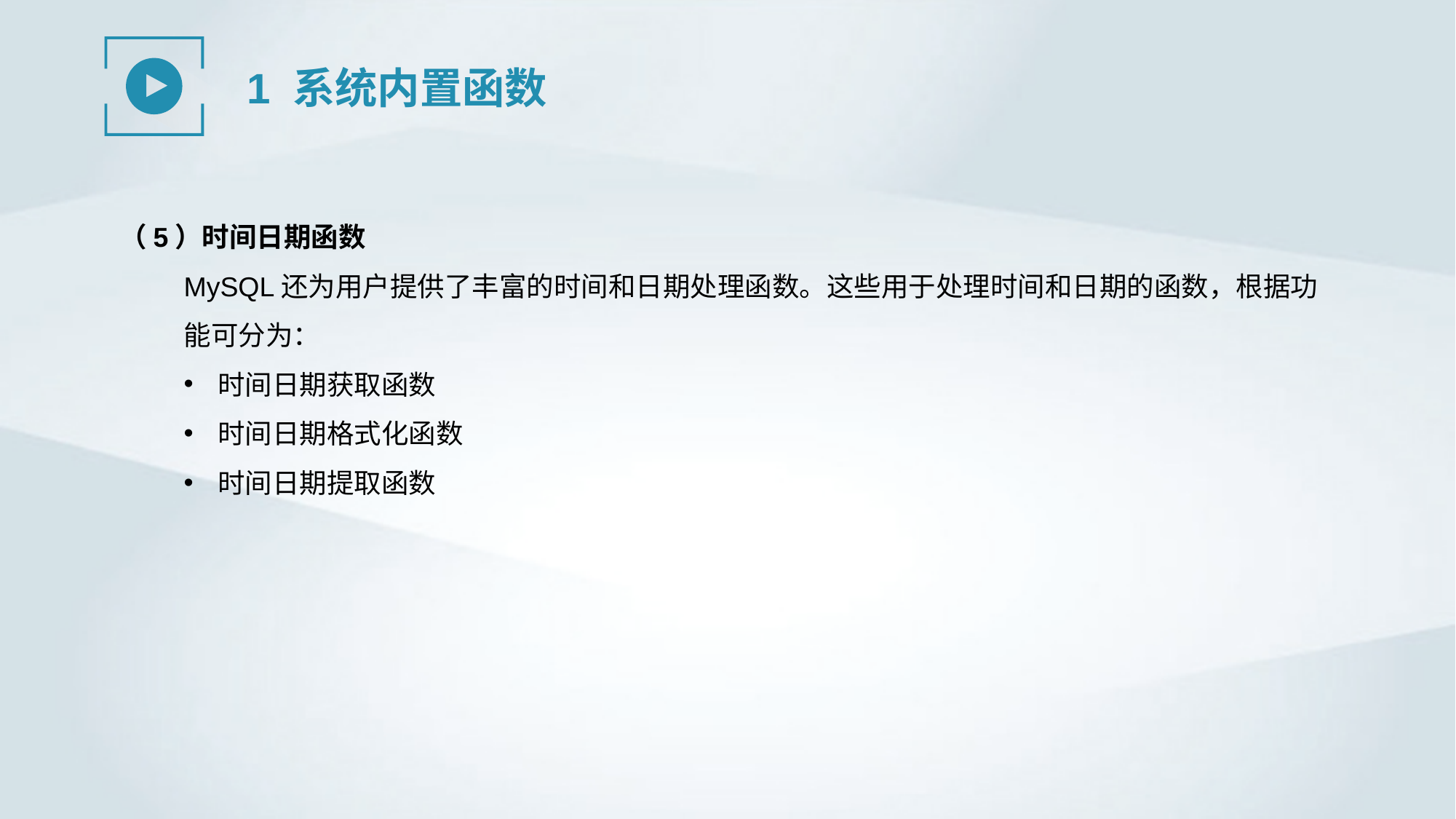

1 系统内置函数
（5）时间日期函数
MySQL还为用户提供了丰富的时间和日期处理函数。这些用于处理时间和日期的函数，根据功能可分为：
时间日期获取函数
时间日期格式化函数
时间日期提取函数